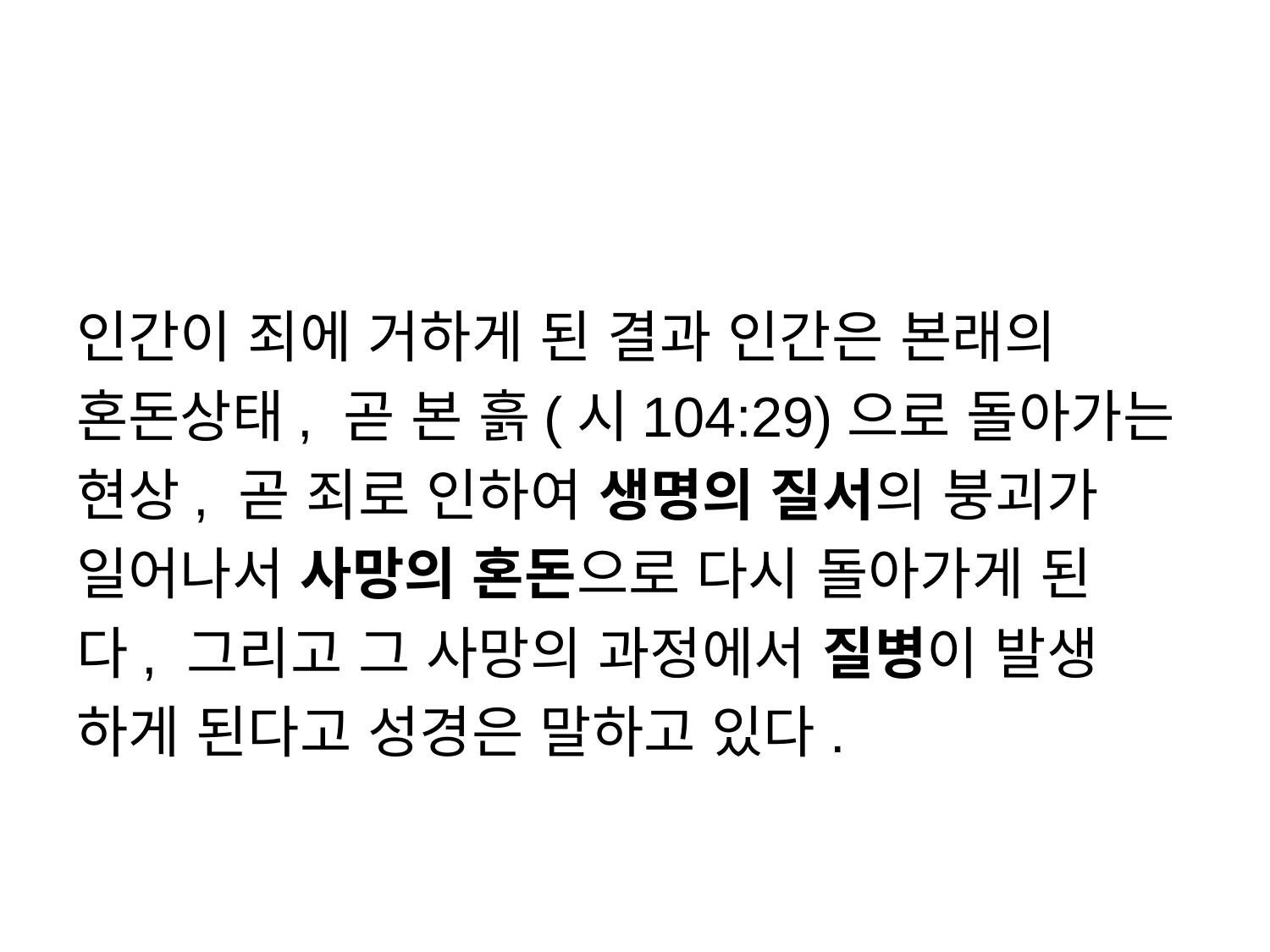

#

인간이 죄에 거하게 된 결과 인간은 본래의
혼돈상태, 곧 본 흙(시104:29)으로 돌아가는
현상, 곧 죄로 인하여 생명의 질서의 붕괴가
일어나서 사망의 혼돈으로 다시 돌아가게 된
다, 그리고 그 사망의 과정에서 질병이 발생
하게 된다고 성경은 말하고 있다.